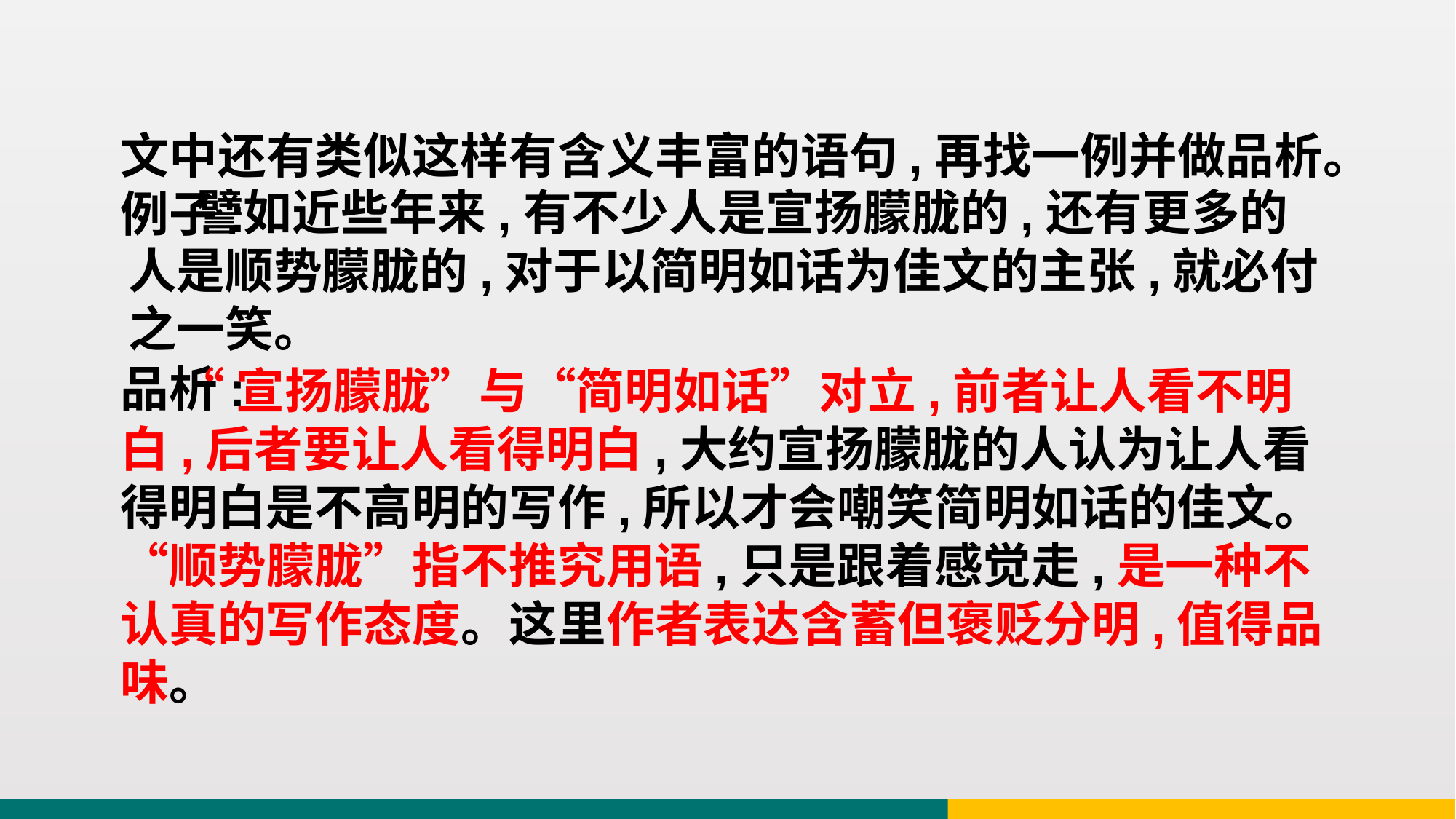

文中还有类似这样有含义丰富的语句,再找一例并做品析。
例子:

品析:

     譬如近些年来,有不少人是宣扬朦胧的,还有更多的人是顺势朦胧的,对于以简明如话为佳文的主张,就必付之一笑。
     “宣扬朦胧”与“简明如话”对立,前者让人看不明白,后者要让人看得明白,大约宣扬朦胧的人认为让人看得明白是不高明的写作,所以才会嘲笑简明如话的佳文。“顺势朦胧”指不推究用语,只是跟着感觉走,是一种不认真的写作态度。这里作者表达含蓄但褒贬分明,值得品味。